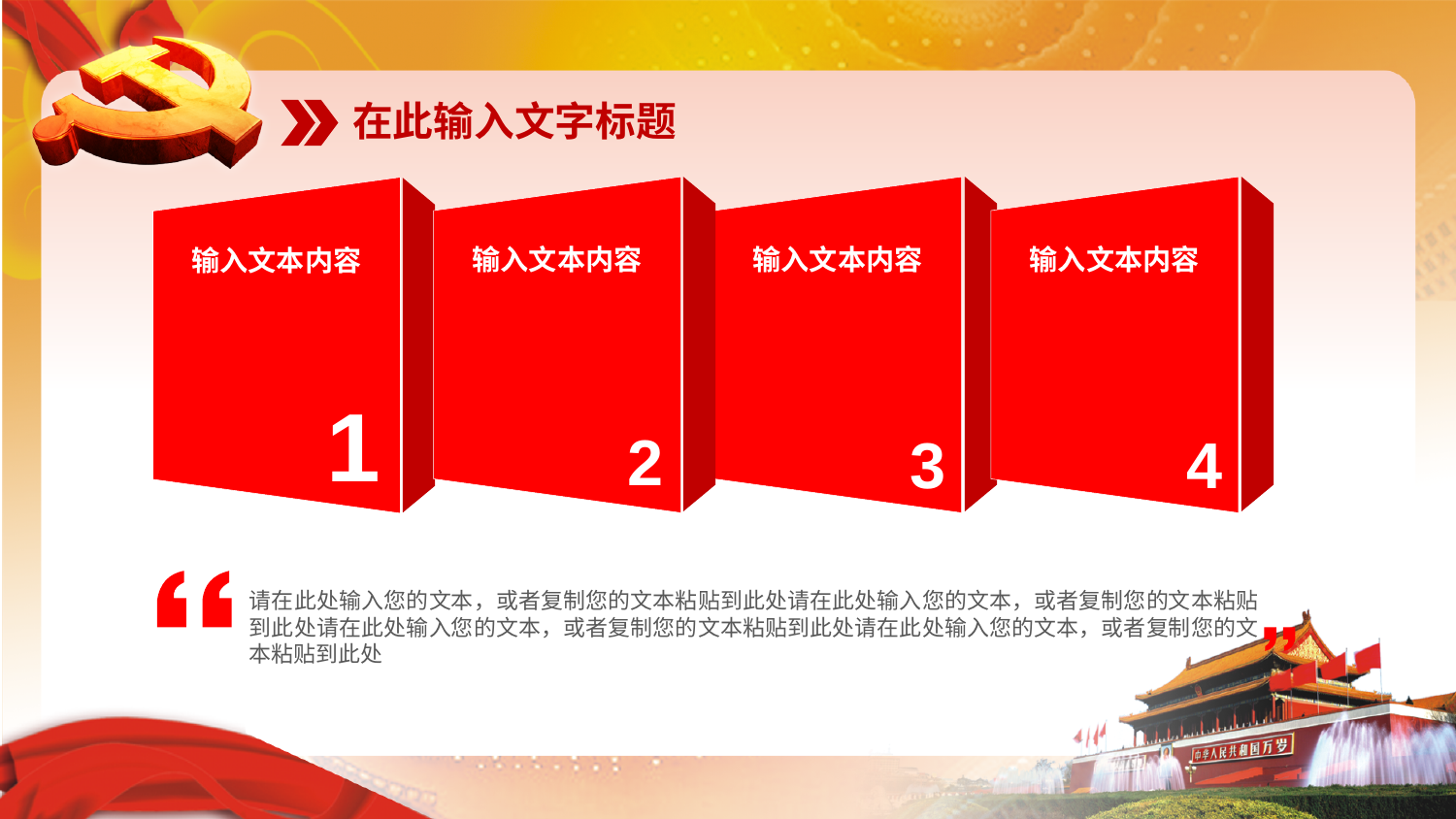

在此输入文字标题

输入文本内容

2
输入文本内容

3
输入文本内容

4
输入文本内容

1
请在此处输入您的文本，或者复制您的文本粘贴到此处请在此处输入您的文本，或者复制您的文本粘贴到此处请在此处输入您的文本，或者复制您的文本粘贴到此处请在此处输入您的文本，或者复制您的文本粘贴到此处